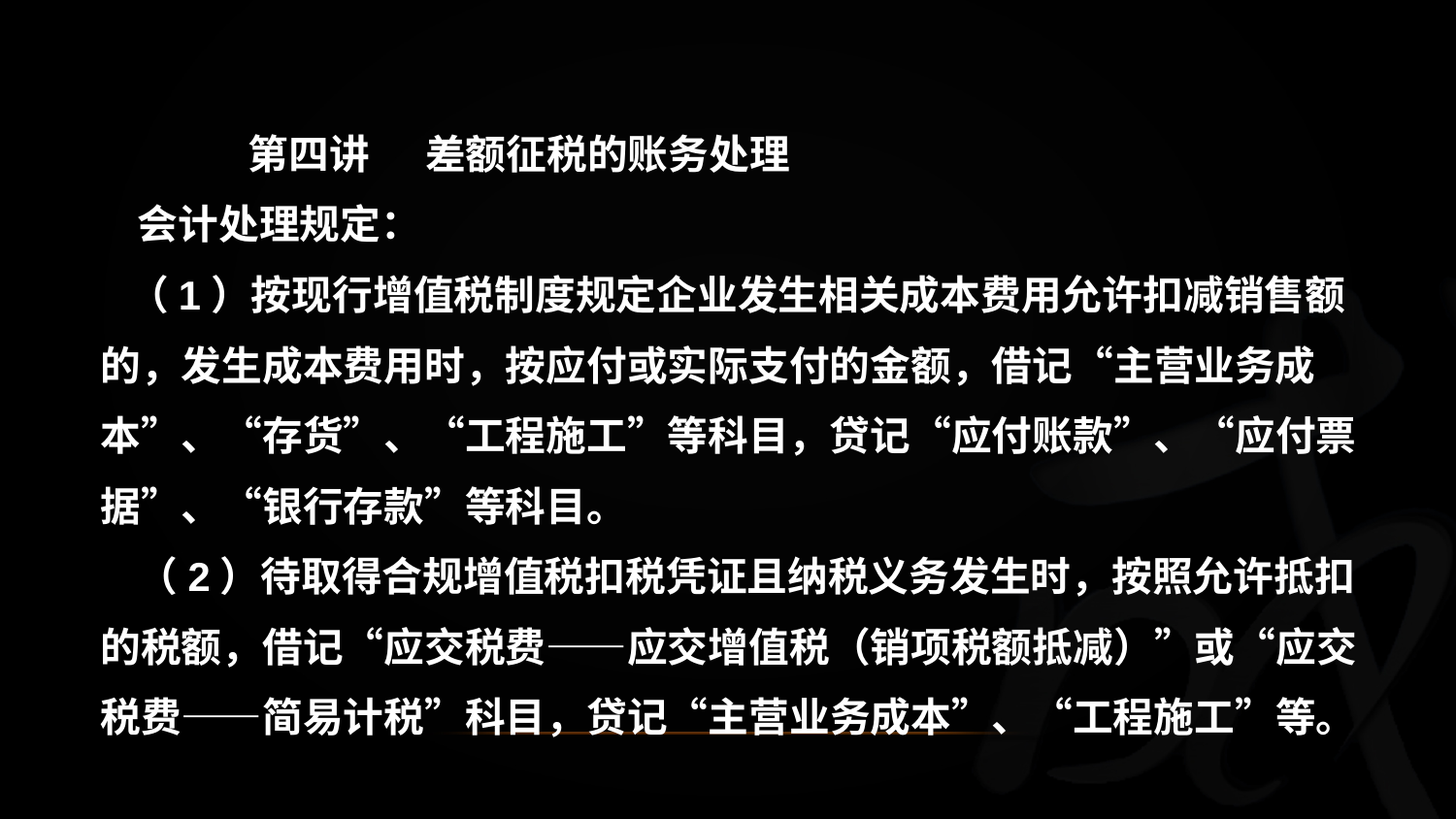

第四讲      差额征税的账务处理
   会计处理规定：
  （1）按现行增值税制度规定企业发生相关成本费用允许扣减销售额的，发生成本费用时，按应付或实际支付的金额，借记“主营业务成本”、“存货”、“工程施工”等科目，贷记“应付账款”、“应付票据”、“银行存款”等科目。
   （2）待取得合规增值税扣税凭证且纳税义务发生时，按照允许抵扣的税额，借记“应交税费——应交增值税（销项税额抵减）”或“应交税费——简易计税”科目，贷记“主营业务成本”、“工程施工”等。